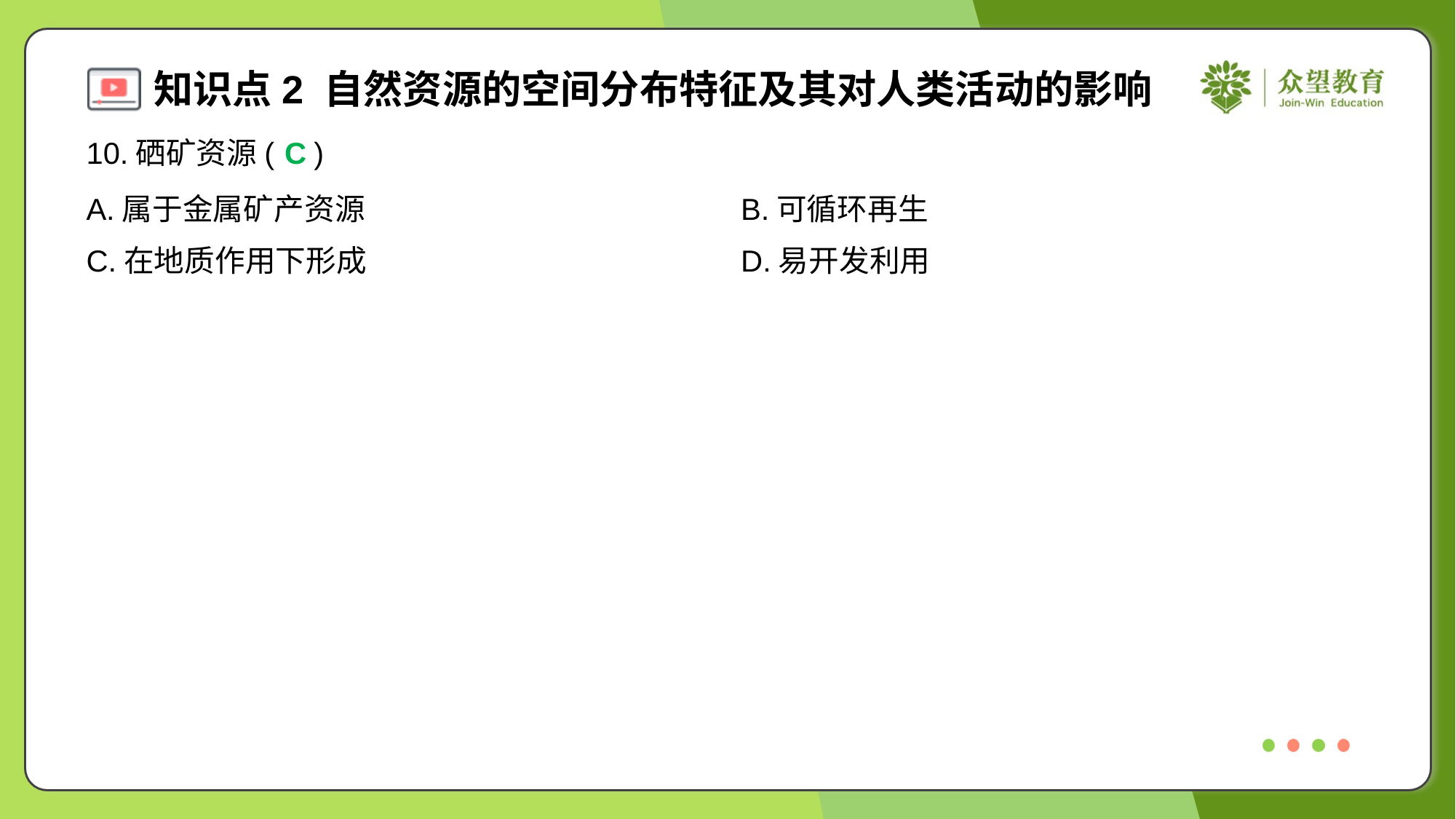

10.硒矿资源(     )
C
A.属于金属矿产资源	B.可循环再生
C.在地质作用下形成	D.易开发利用